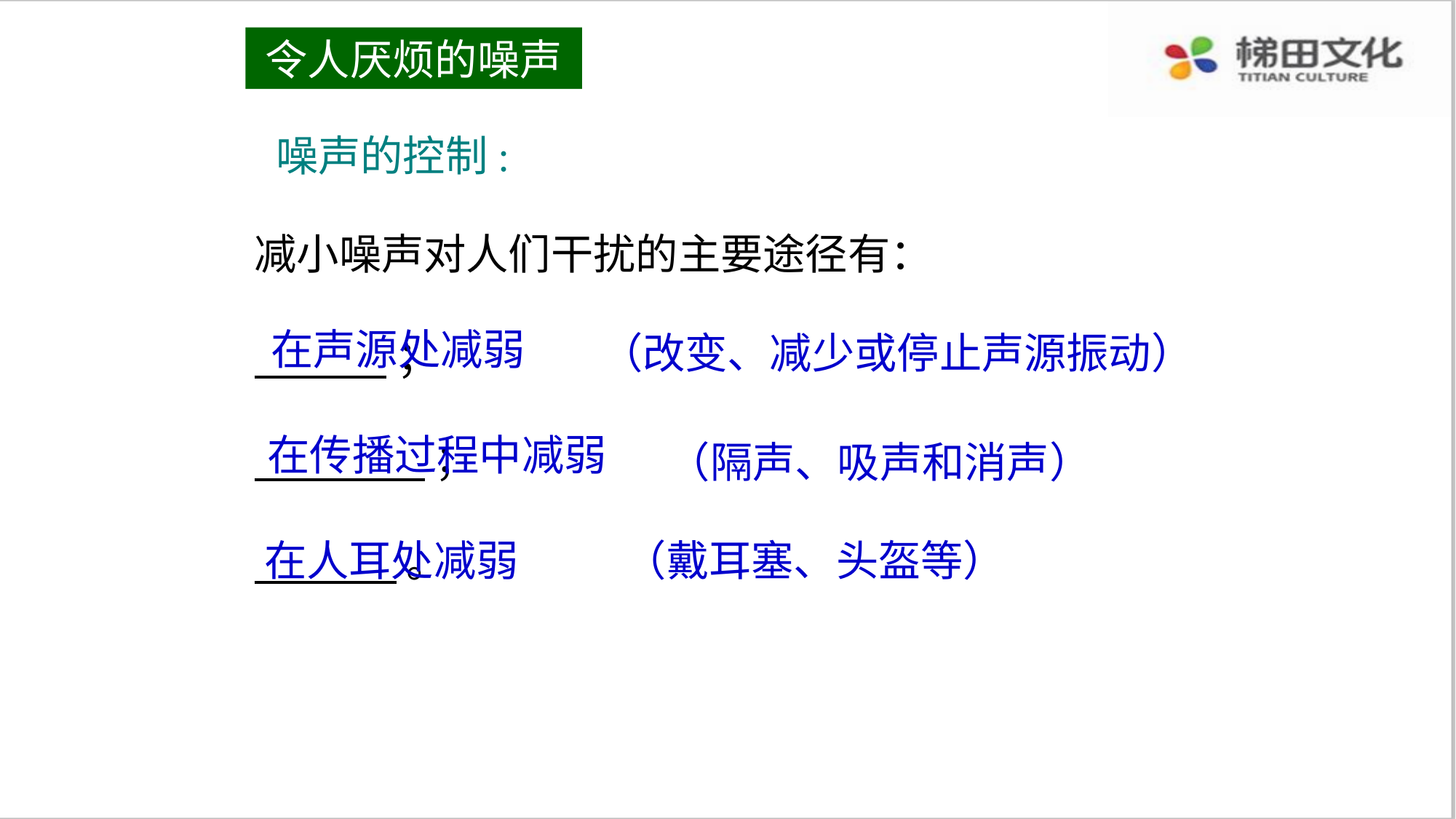

令人厌烦的噪声
噪声的控制:
减小噪声对人们干扰的主要途径有：
              ；
                  ；
               。
在声源处减弱
（改变、减少或停止声源振动）
在传播过程中减弱
（隔声、吸声和消声）
（戴耳塞、头盔等）
在人耳处减弱